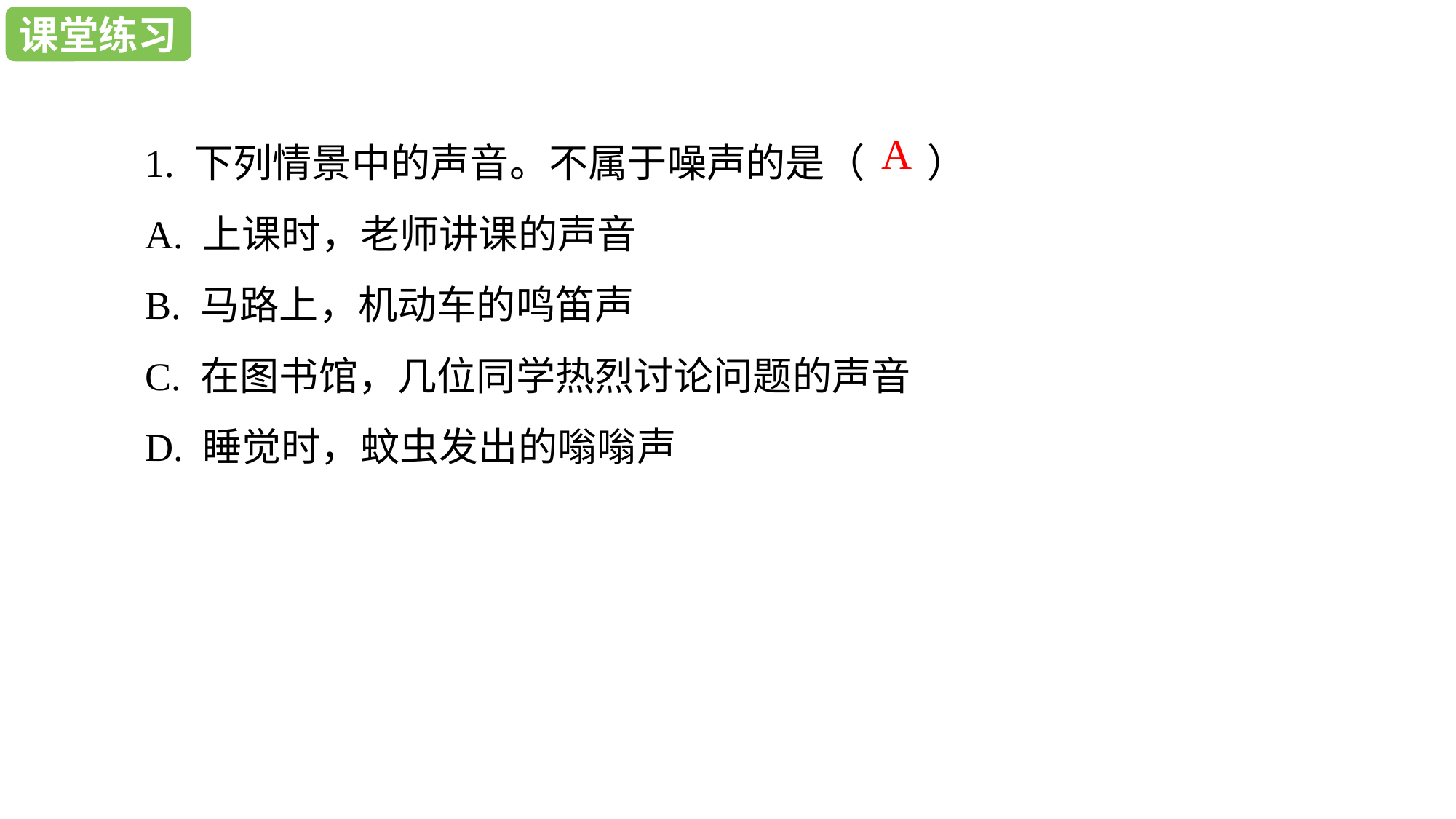

课堂作业
课堂练习
1. 下列情景中的声音。不属于噪声的是（       ）
A. 上课时，老师讲课的声音
B. 马路上，机动车的鸣笛声
C. 在图书馆，几位同学热烈讨论问题的声音
D. 睡觉时，蚊虫发出的嗡嗡声
A